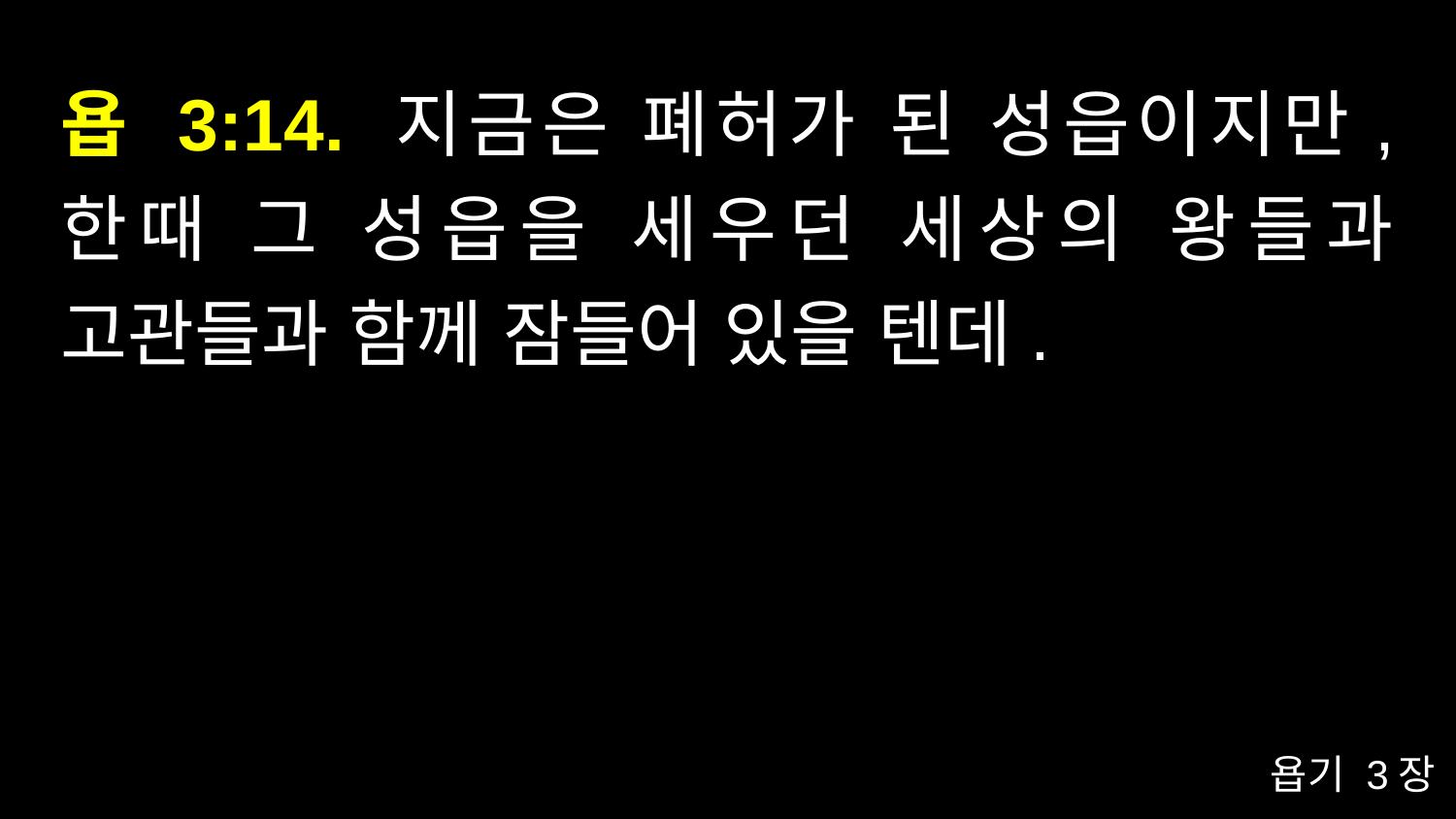

# 욥 3:14. 지금은 폐허가 된 성읍이지만, 한때 그 성읍을 세우던 세상의 왕들과 고관들과 함께 잠들어 있을 텐데.
욥기 3장